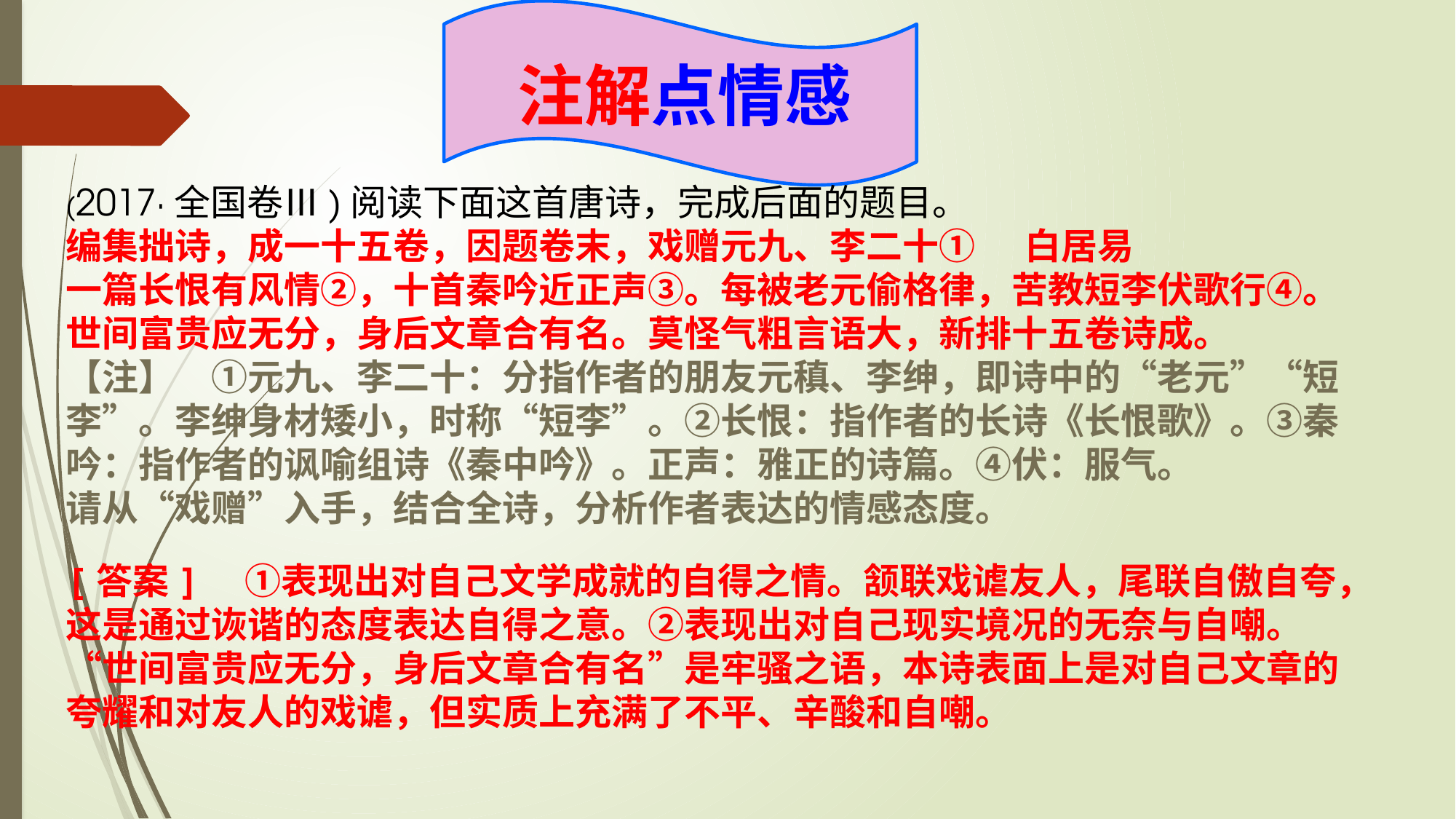

注解点情感

(2017·全国卷Ⅲ)阅读下面这首唐诗，完成后面的题目。
编集拙诗，成一十五卷，因题卷末，戏赠元九、李二十①      白居易
一篇长恨有风情②，十首秦吟近正声③。每被老元偷格律，苦教短李伏歌行④。
世间富贵应无分，身后文章合有名。莫怪气粗言语大，新排十五卷诗成。
【注】　①元九、李二十：分指作者的朋友元稹、李绅，即诗中的“老元”“短李”。李绅身材矮小，时称“短李”。②长恨：指作者的长诗《长恨歌》。③秦吟：指作者的讽喻组诗《秦中吟》。正声：雅正的诗篇。④伏：服气。
请从“戏赠”入手，结合全诗，分析作者表达的情感态度。
[答案]　①表现出对自己文学成就的自得之情。颔联戏谑友人，尾联自傲自夸，这是通过诙谐的态度表达自得之意。②表现出对自己现实境况的无奈与自嘲。“世间富贵应无分，身后文章合有名”是牢骚之语，本诗表面上是对自己文章的夸耀和对友人的戏谑，但实质上充满了不平、辛酸和自嘲。